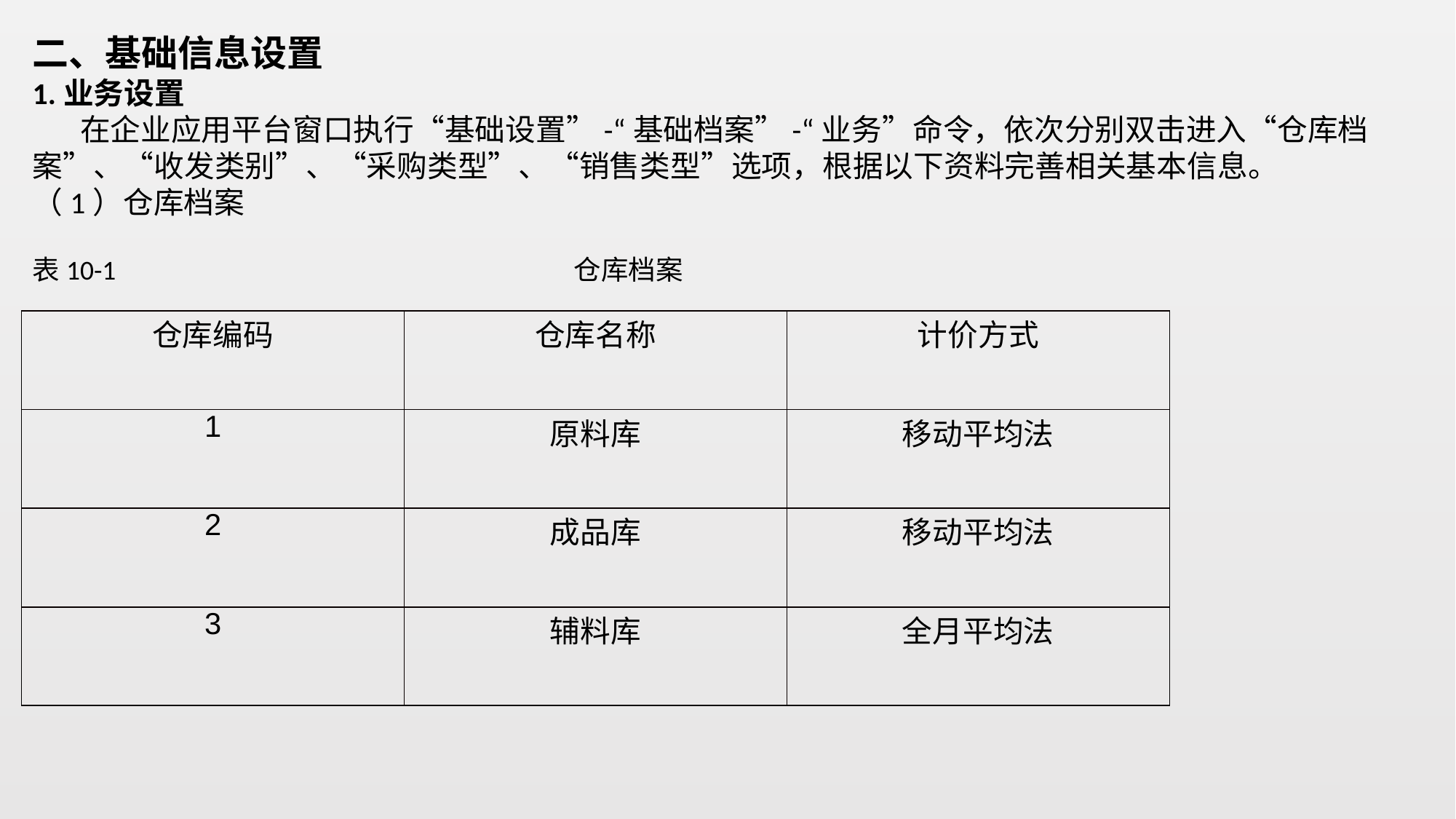

二、基础信息设置
1.业务设置
      在企业应用平台窗口执行“基础设置”-“基础档案”-“业务”命令，依次分别双击进入“仓库档案”、“收发类别”、“采购类型”、“销售类型”选项，根据以下资料完善相关基本信息。
（1）仓库档案

表10-1                                                                         仓库档案
| 仓库编码 | 仓库名称 | 计价方式 |
| --- | --- | --- |
| 1 | 原料库 | 移动平均法 |
| 2 | 成品库 | 移动平均法 |
| 3 | 辅料库 | 全月平均法 |